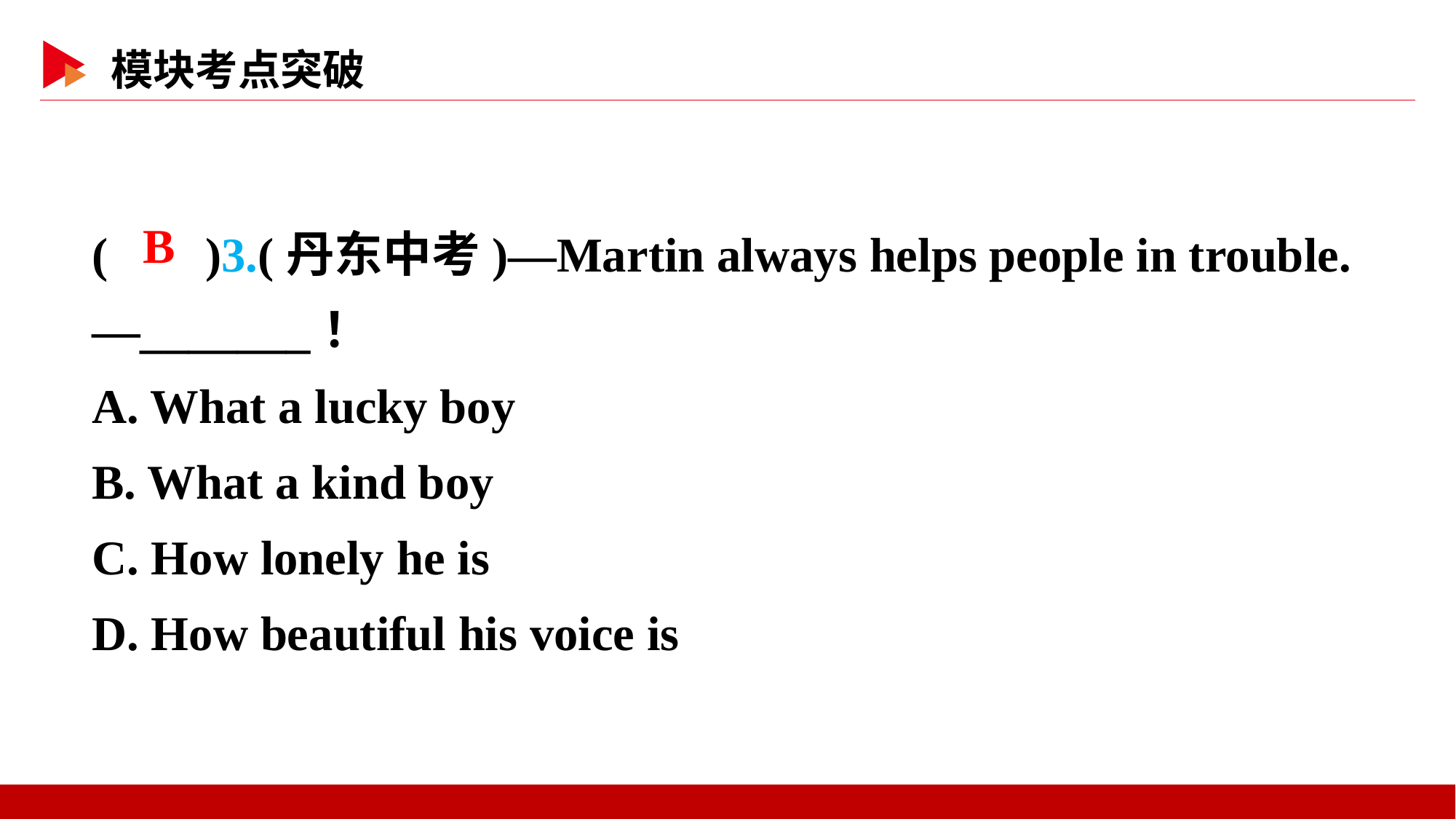

(        )3.(丹东中考)—Martin always helps people in trouble.
—_______！
A. What a lucky boy
B. What a kind boy
C. How lonely he is
D. How beautiful his voice is
   B